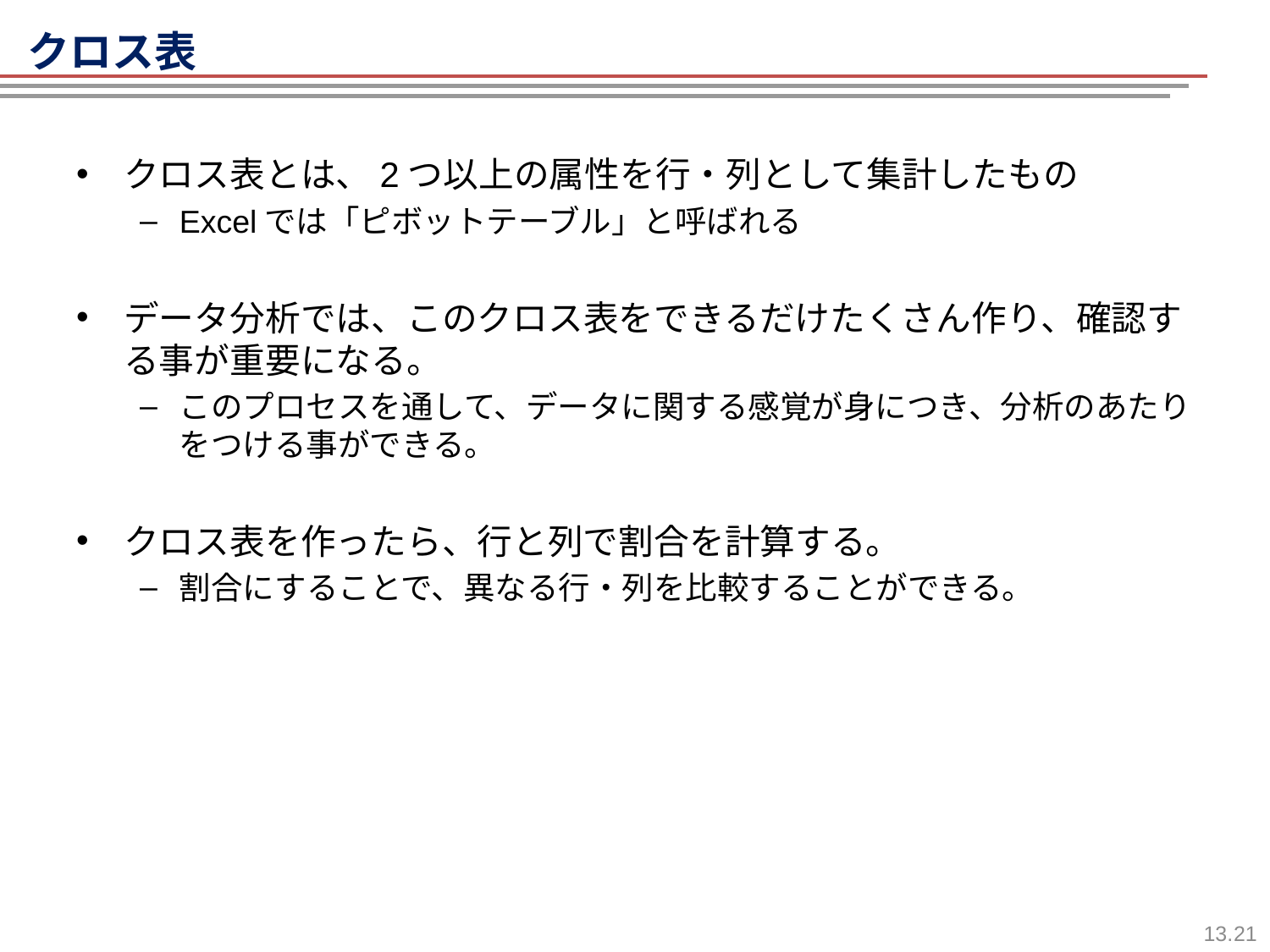

クロス表
クロス表とは、2つ以上の属性を行・列として集計したもの
Excelでは「ピボットテーブル」と呼ばれる

データ分析では、このクロス表をできるだけたくさん作り、確認する事が重要になる。
このプロセスを通して、データに関する感覚が身につき、分析のあたりをつける事ができる。

クロス表を作ったら、行と列で割合を計算する。
割合にすることで、異なる行・列を比較することができる。

21